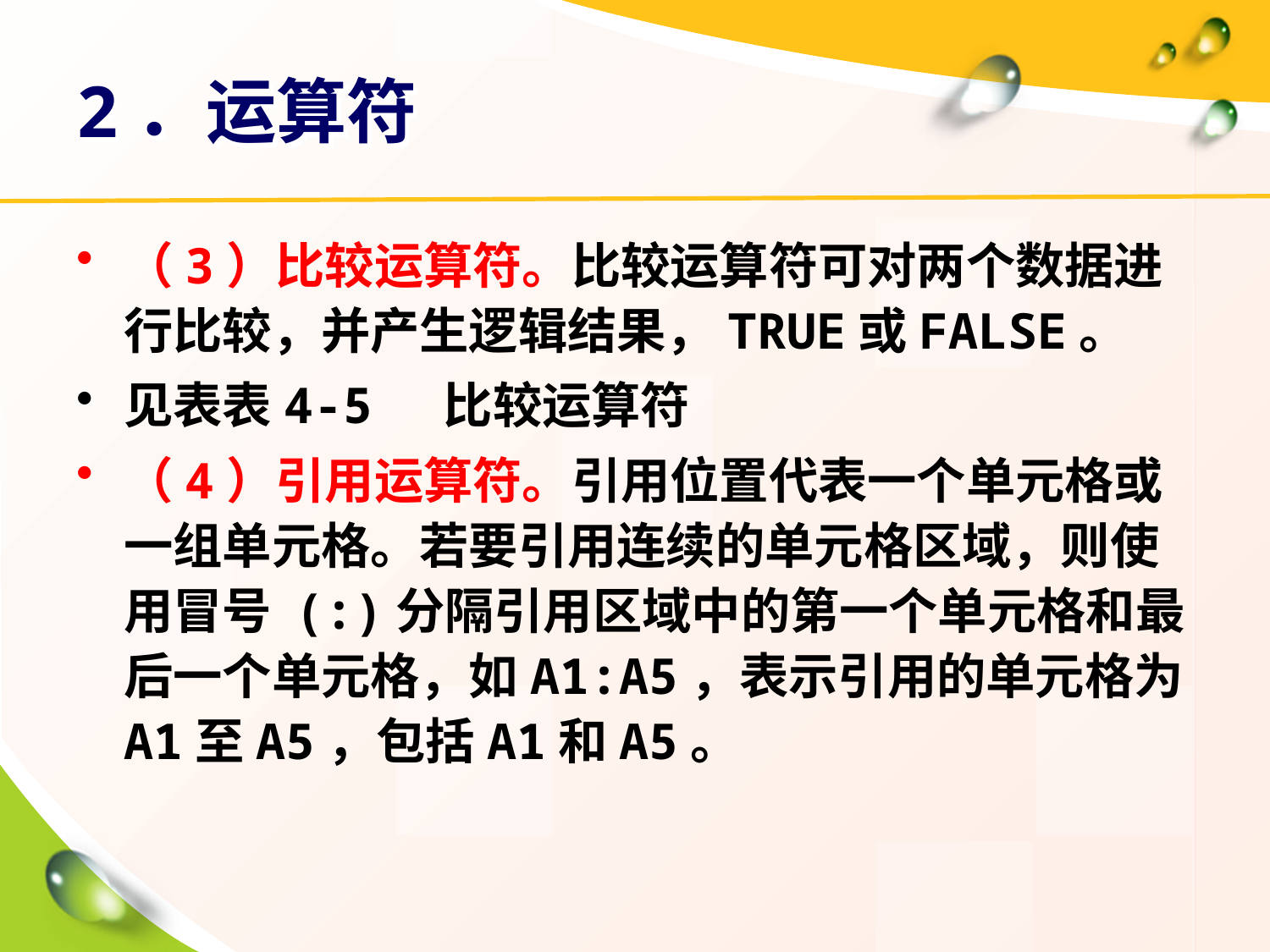

# 2．运算符
（3）比较运算符。比较运算符可对两个数据进行比较，并产生逻辑结果，TRUE或FALSE。
见表表4-5  比较运算符
（4）引用运算符。引用位置代表一个单元格或一组单元格。若要引用连续的单元格区域，则使用冒号 (:)分隔引用区域中的第一个单元格和最后一个单元格，如A1:A5，表示引用的单元格为A1至A5，包括A1和A5。